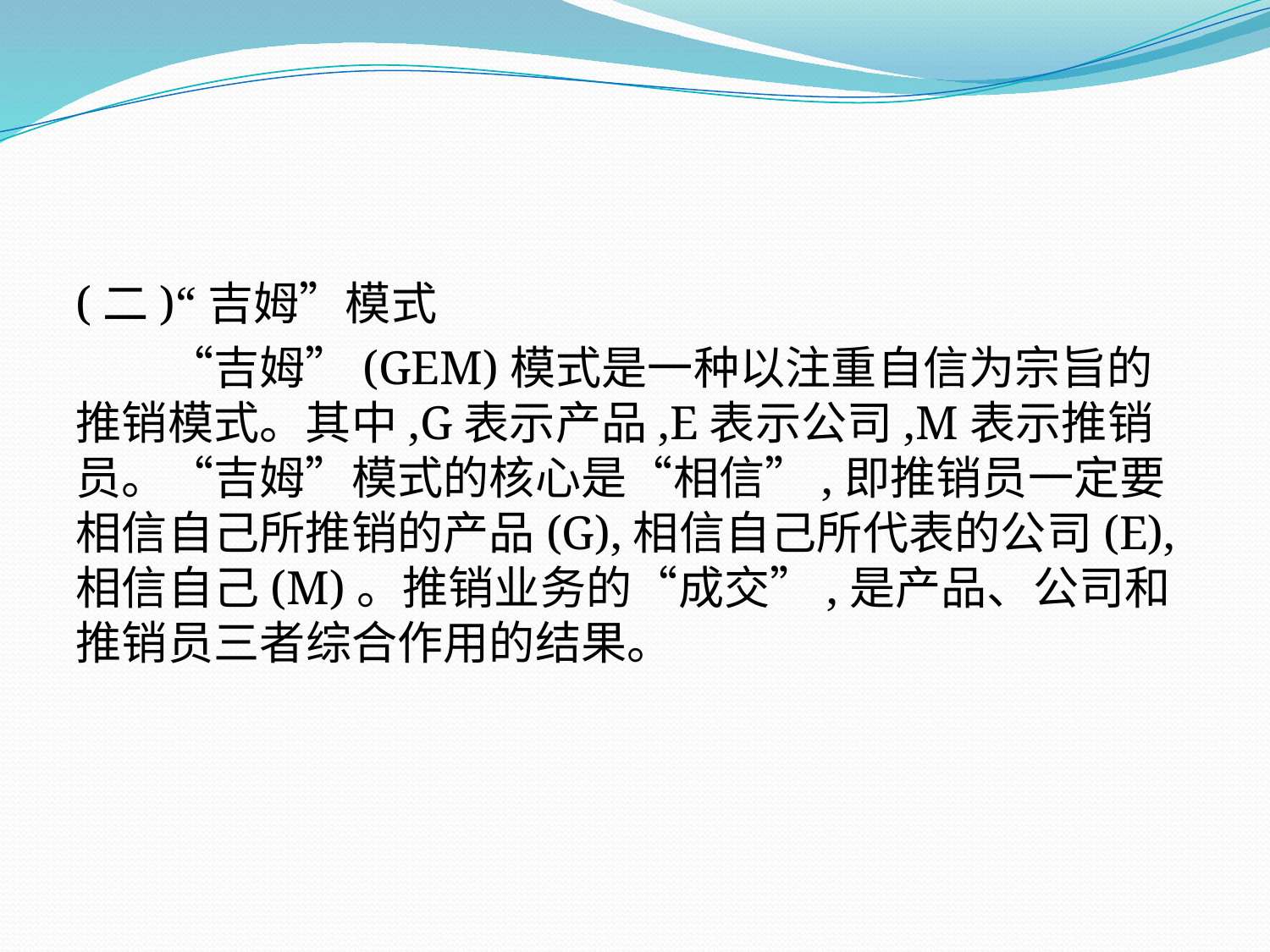

#
(二)“吉姆”模式
　　“吉姆”(GEM)模式是一种以注重自信为宗旨的推销模式。其中,G表示产品,E表示公司,M表示推销员。“吉姆”模式的核心是“相信”,即推销员一定要相信自己所推销的产品(G),相信自己所代表的公司(E),相信自己(M)。推销业务的“成交”,是产品、公司和推销员三者综合作用的结果。